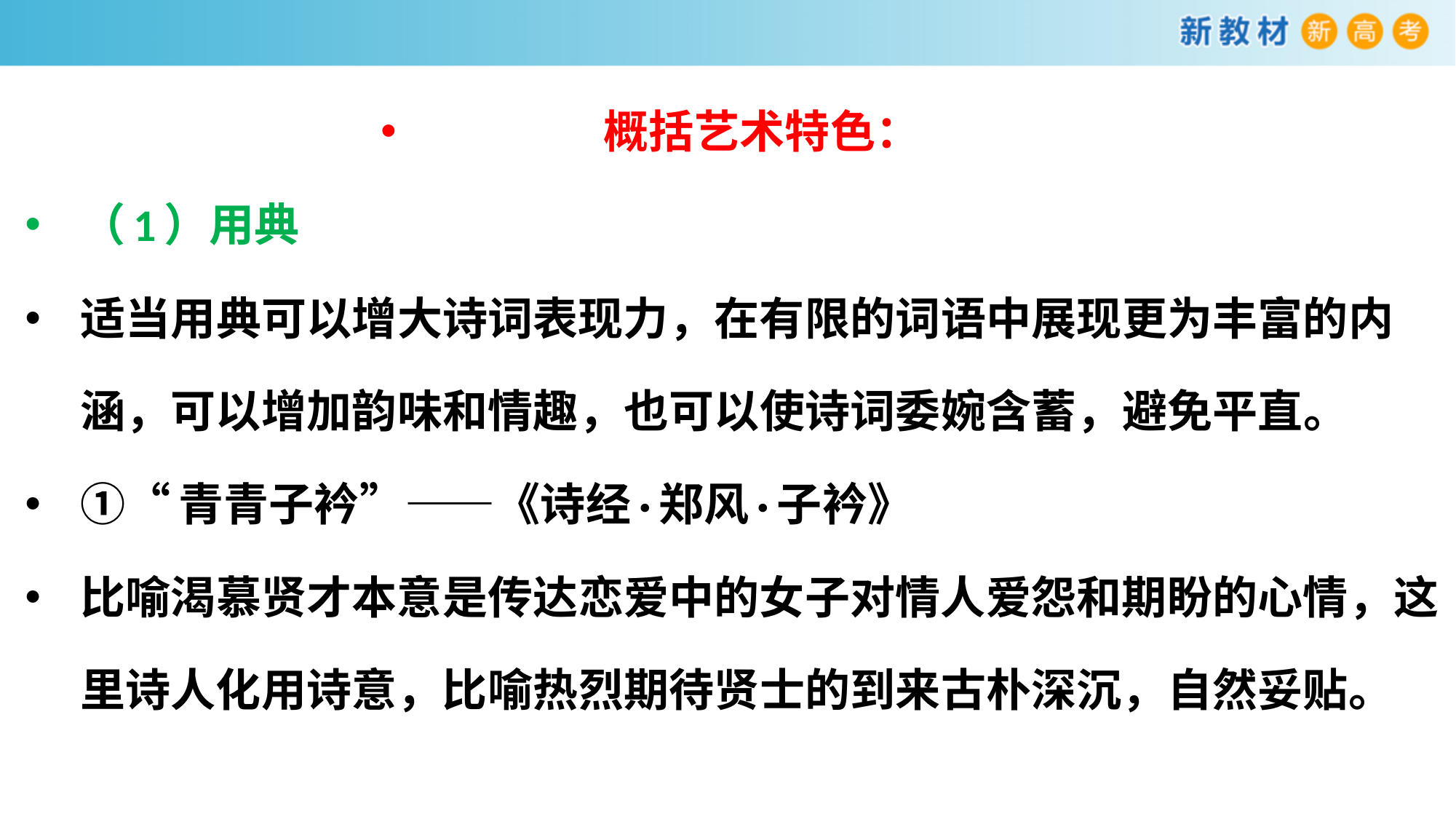

概括艺术特色：
（1）用典
适当用典可以增大诗词表现力，在有限的词语中展现更为丰富的内涵，可以增加韵味和情趣，也可以使诗词委婉含蓄，避免平直。
①“青青子衿”——《诗经·郑风·子衿》
比喻渴慕贤才本意是传达恋爱中的女子对情人爱怨和期盼的心情，这里诗人化用诗意，比喻热烈期待贤士的到来古朴深沉，自然妥贴。